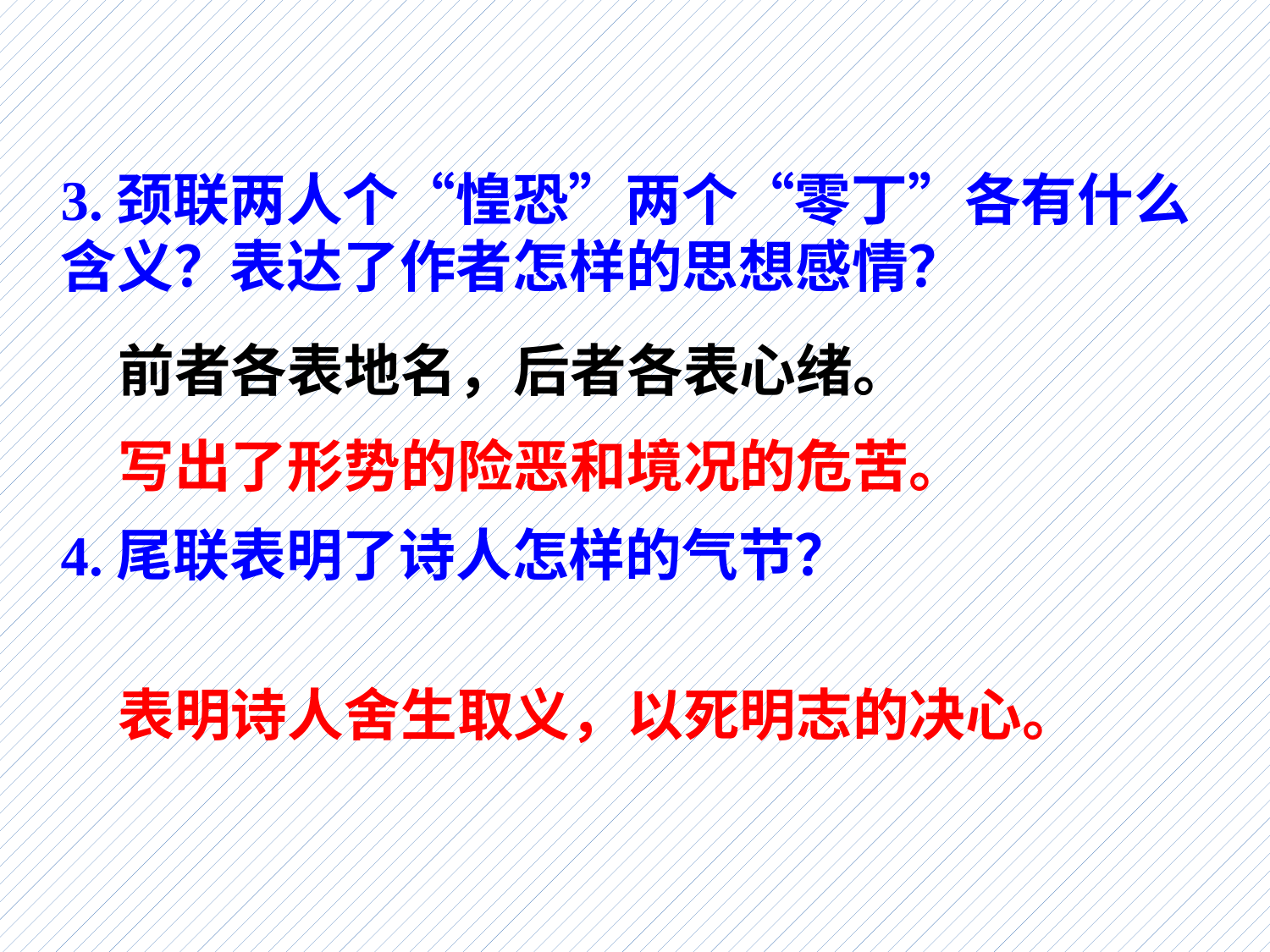

3.颈联两人个“惶恐”两个“零丁”各有什么含义？表达了作者怎样的思想感情？

4.尾联表明了诗人怎样的气节？
前者各表地名，后者各表心绪。
写出了形势的险恶和境况的危苦。

表明诗人舍生取义，以死明志的决心。